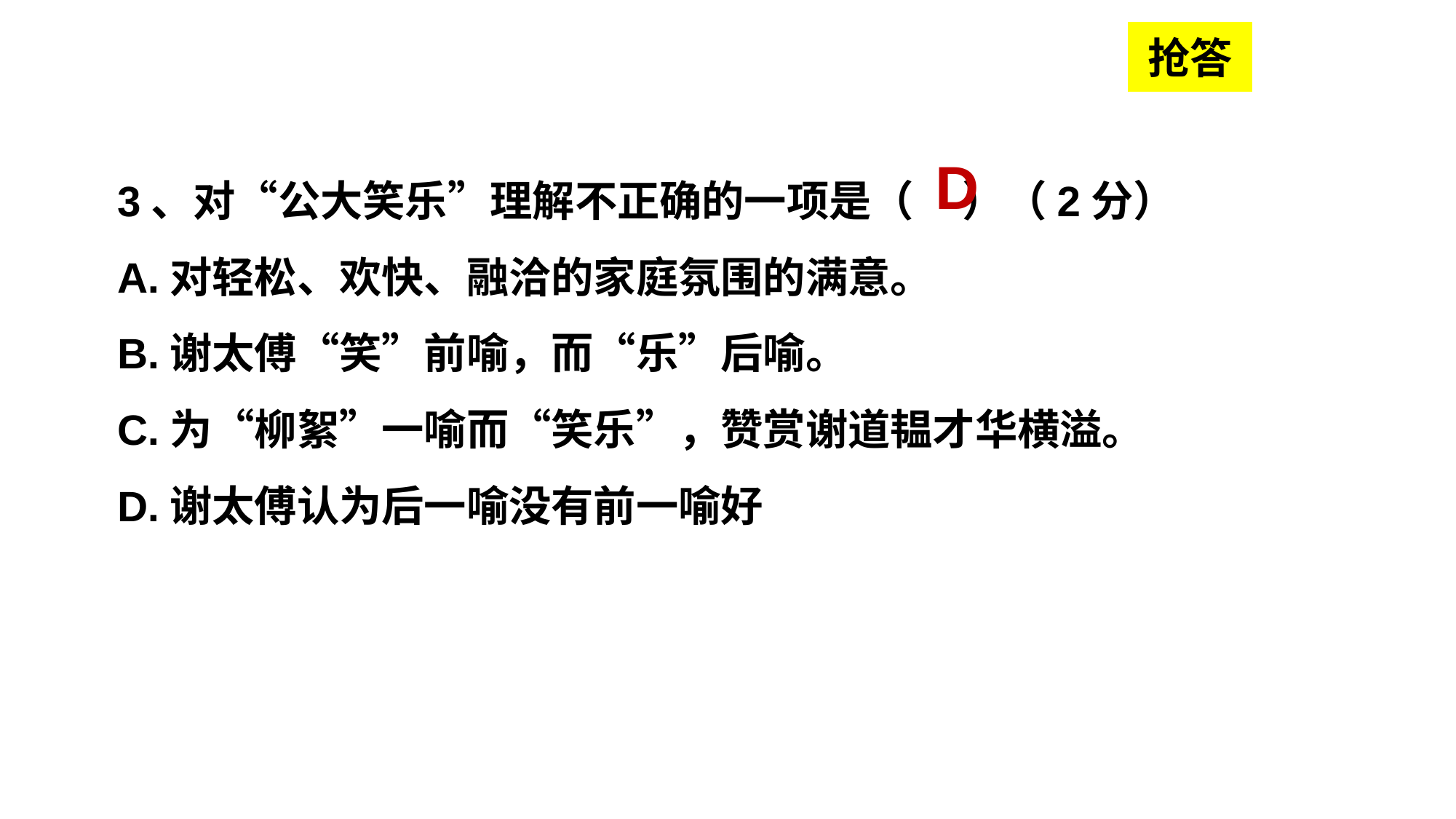

抢答
3、对“公大笑乐”理解不正确的一项是（     ）（2分）
A.对轻松、欢快、融洽的家庭氛围的满意。
B.谢太傅“笑”前喻，而“乐”后喻。
C.为“柳絮”一喻而“笑乐”，赞赏谢道韫才华横溢。
D.谢太傅认为后一喻没有前一喻好
D